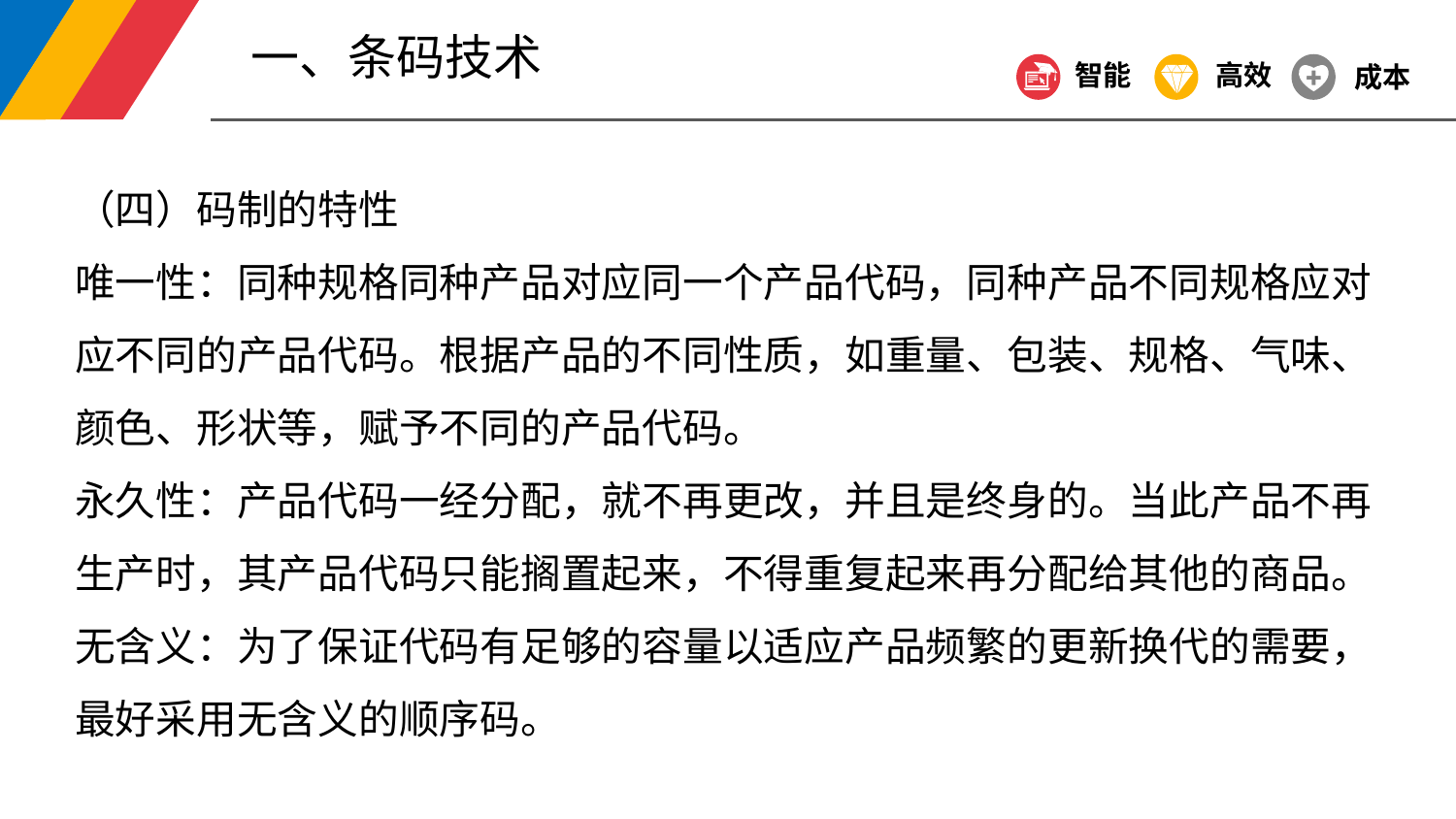

一、条码技术
智能
高效
成本
（四）码制的特性
唯一性：同种规格同种产品对应同一个产品代码，同种产品不同规格应对应不同的产品代码。根据产品的不同性质，如重量、包装、规格、气味、颜色、形状等，赋予不同的产品代码。
永久性：产品代码一经分配，就不再更改，并且是终身的。当此产品不再生产时，其产品代码只能搁置起来，不得重复起来再分配给其他的商品。
无含义：为了保证代码有足够的容量以适应产品频繁的更新换代的需要，最好采用无含义的顺序码。